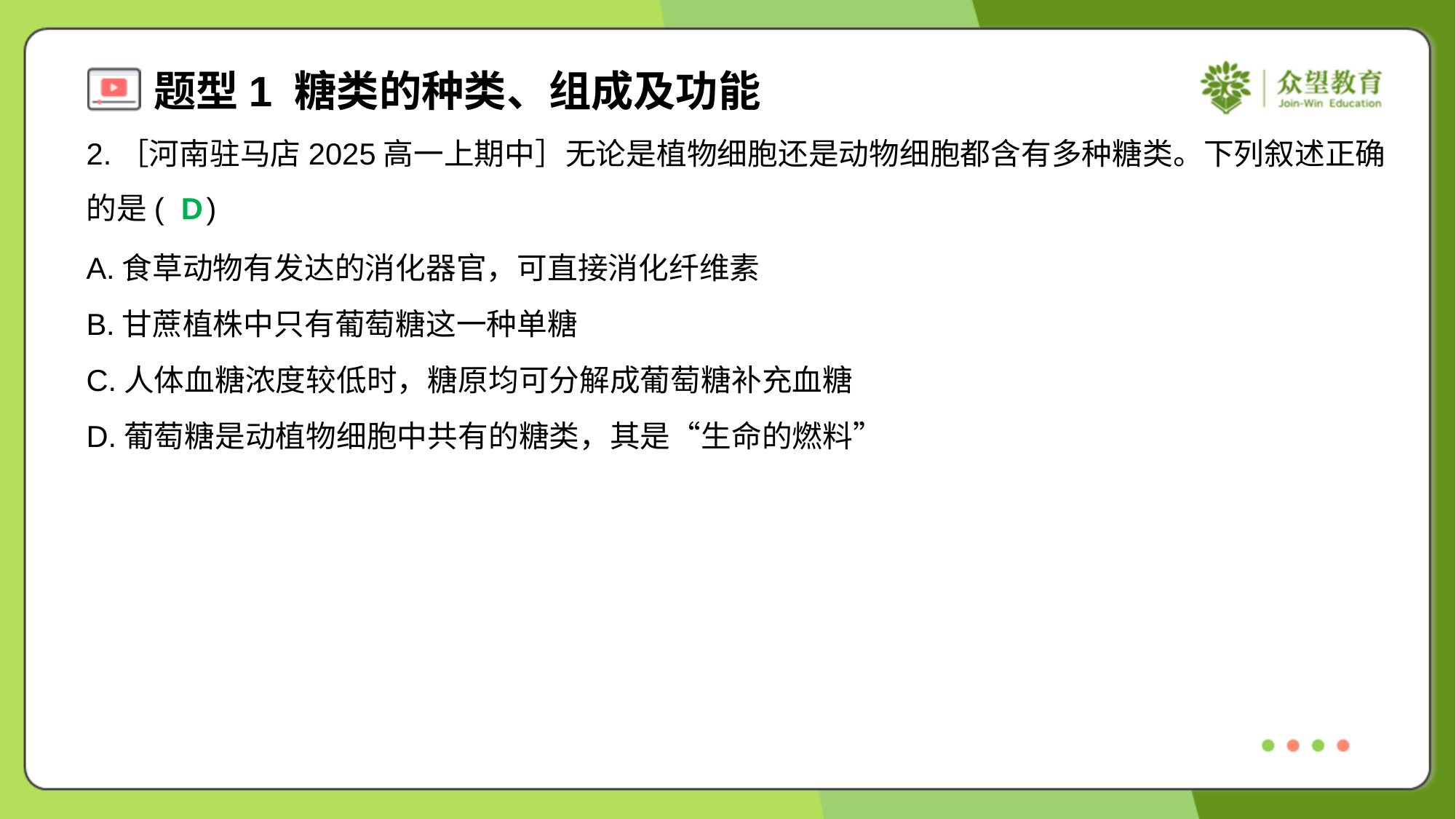

2.［河南驻马店2025高一上期中］无论是植物细胞还是动物细胞都含有多种糖类。下列叙述正确
的是(     )
D
A.食草动物有发达的消化器官，可直接消化纤维素
B.甘蔗植株中只有葡萄糖这一种单糖
C.人体血糖浓度较低时，糖原均可分解成葡萄糖补充血糖
D.葡萄糖是动植物细胞中共有的糖类，其是“生命的燃料”